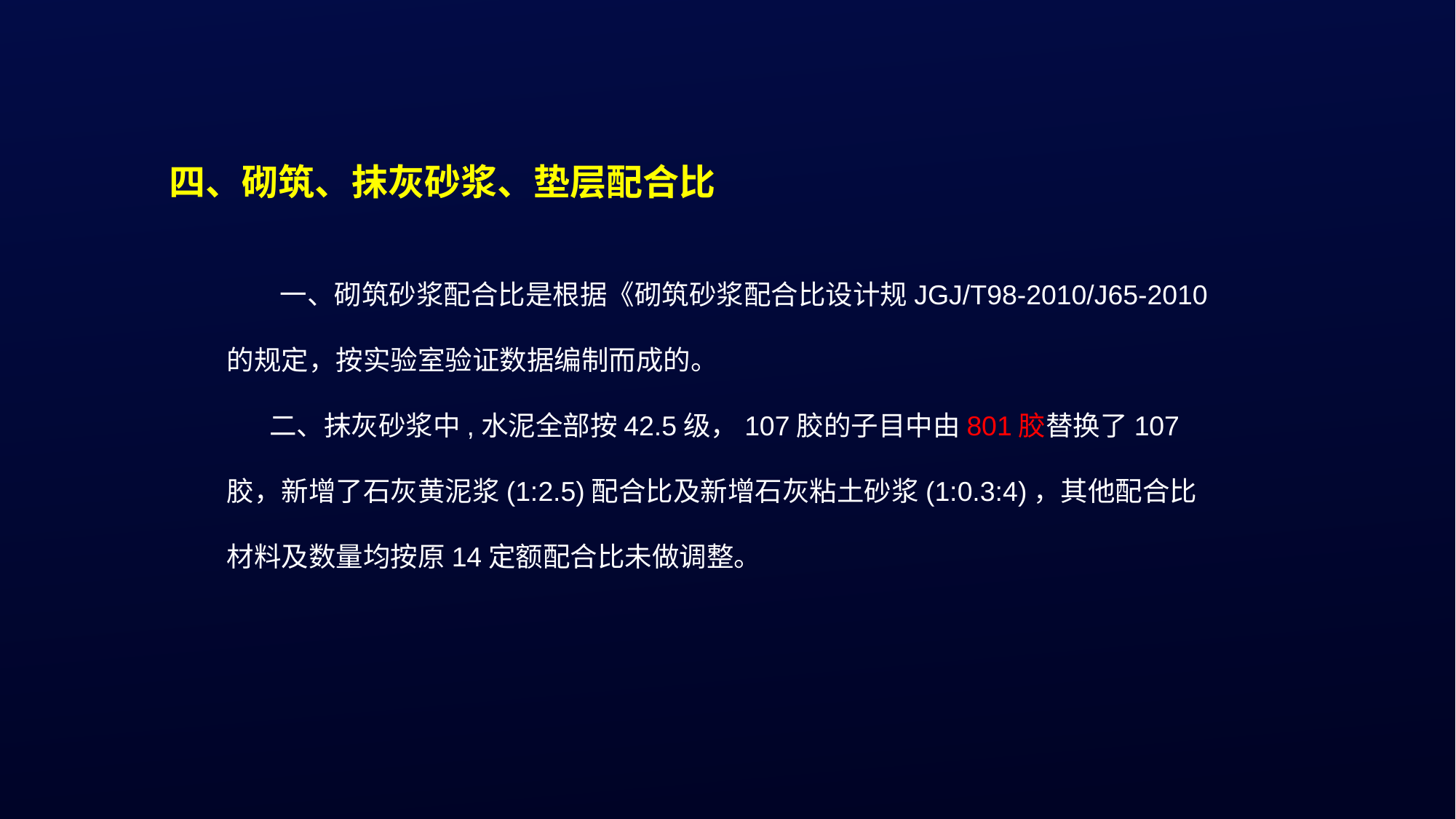

四、砌筑、抹灰砂浆、垫层配合比
一、砌筑砂浆配合比是根据《砌筑砂浆配合比设计规JGJ/T98-2010/J65-2010的规定，按实验室验证数据编制而成的。
二、抹灰砂浆中,水泥全部按42.5级，107胶的子目中由801胶替换了107胶，新增了石灰黄泥浆(1:2.5)配合比及新增石灰粘土砂浆(1:0.3:4)，其他配合比材料及数量均按原14定额配合比未做调整。